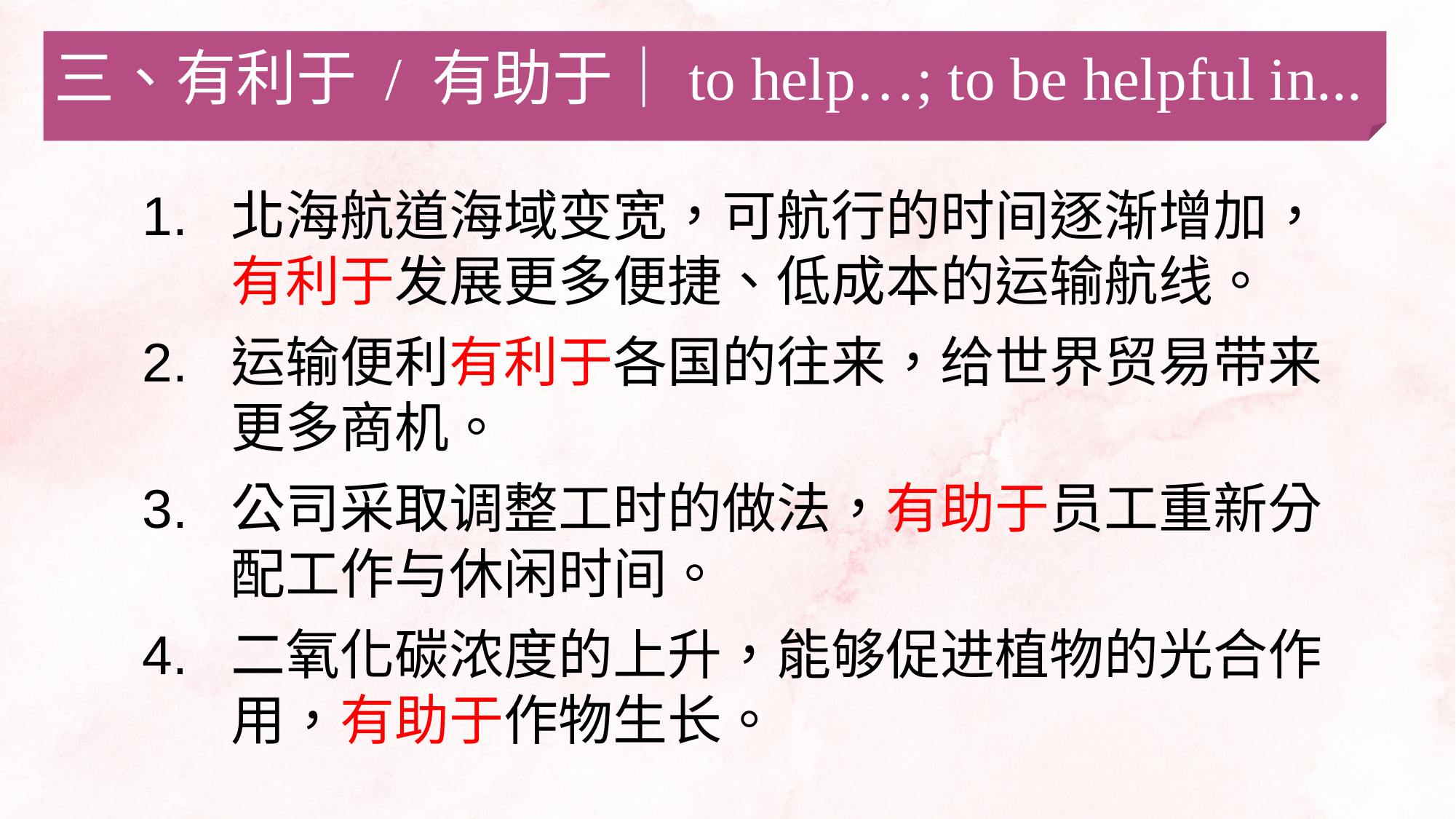

三、有利于 / 有助于｜to help…; to be helpful in...
北海航道海域变宽，可航行的时间逐渐增加，有利于发展更多便捷、低成本的运输航线。
运输便利有利于各国的往来，给世界贸易带来更多商机。
公司采取调整工时的做法，有助于员工重新分配工作与休闲时间。
二氧化碳浓度的上升，能够促进植物的光合作用，有助于作物生长。